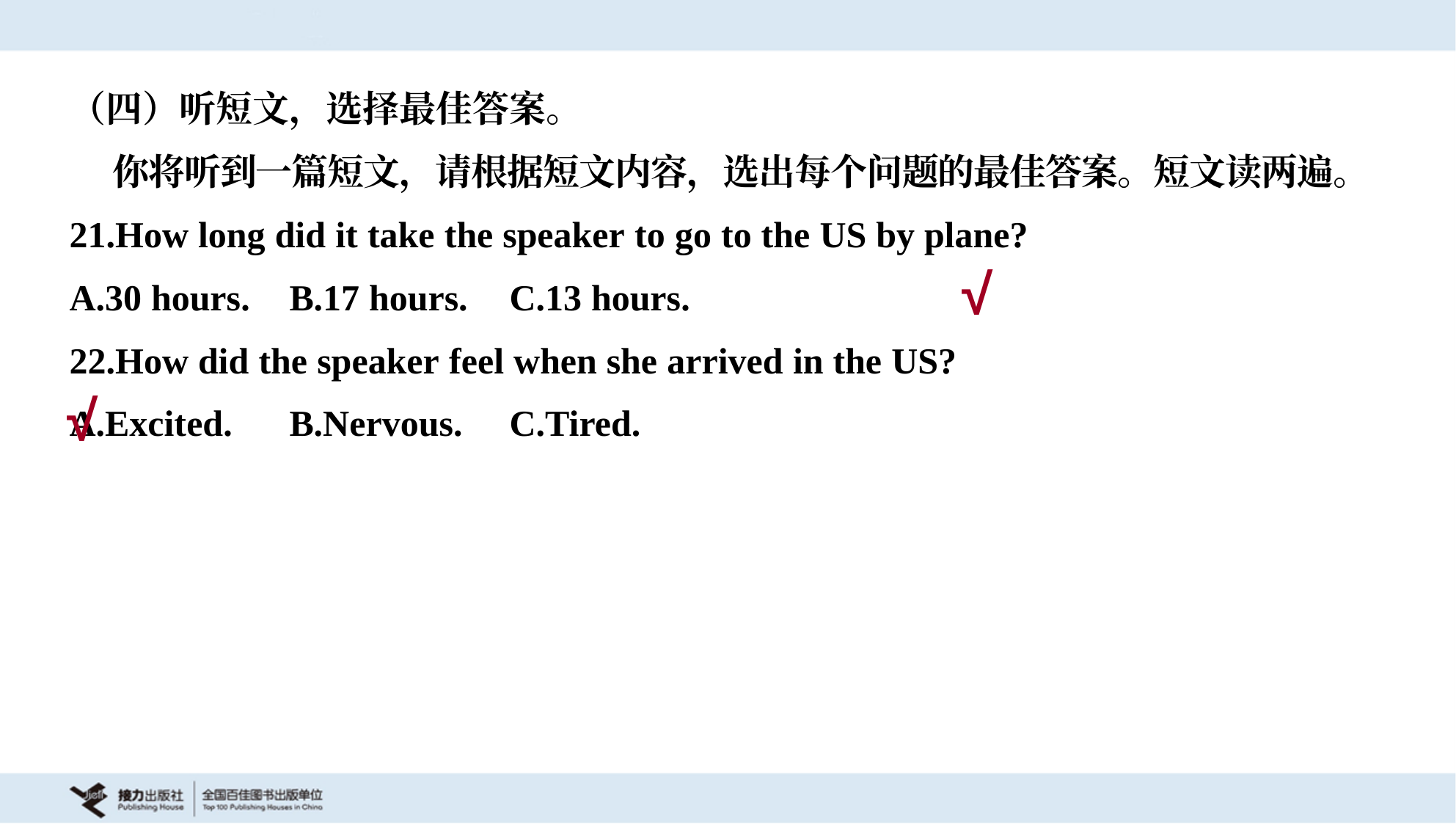

（四）听短文，选择最佳答案。
    你将听到一篇短文，请根据短文内容，选出每个问题的最佳答案。短文读两遍。
21.How long did it take the speaker to go to the US by plane?
A.30 hours.	B.17 hours.	C.13 hours.
√
22.How did the speaker feel when she arrived in the US?
A.Excited.	B.Nervous.	C.Tired.
√